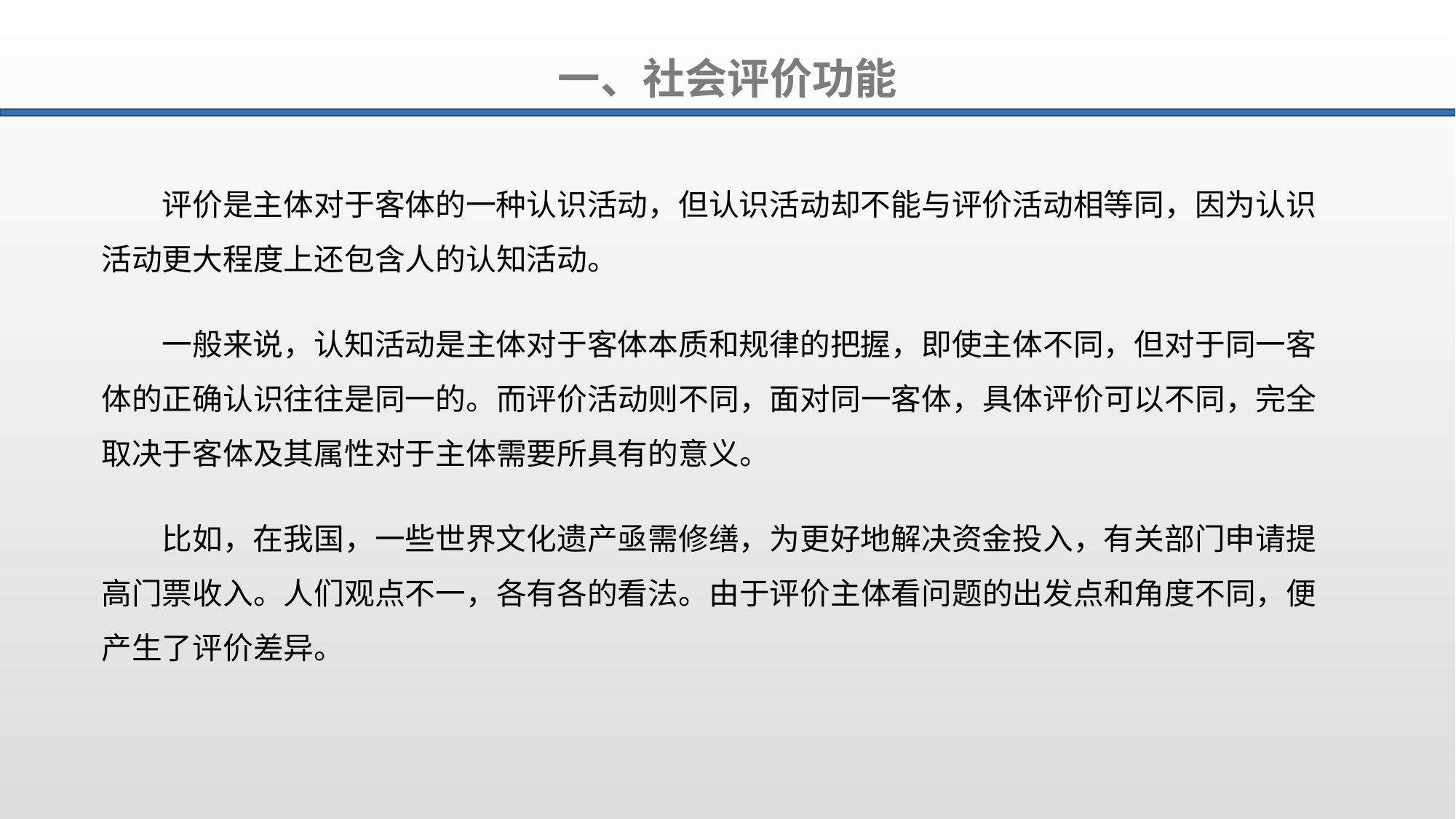

一、社会评价功能

评价是主体对于客体的一种认识活动，但认识活动却不能与评价活动相等同，因为认识活动更大程度上还包含人的认知活动。
一般来说，认知活动是主体对于客体本质和规律的把握，即使主体不同，但对于同一客体的正确认识往往是同一的。而评价活动则不同，面对同一客体，具体评价可以不同，完全取决于客体及其属性对于主体需要所具有的意义。
比如，在我国，一些世界文化遗产亟需修缮，为更好地解决资金投入，有关部门申请提高门票收入。人们观点不一，各有各的看法。由于评价主体看问题的出发点和角度不同，便产生了评价差异。